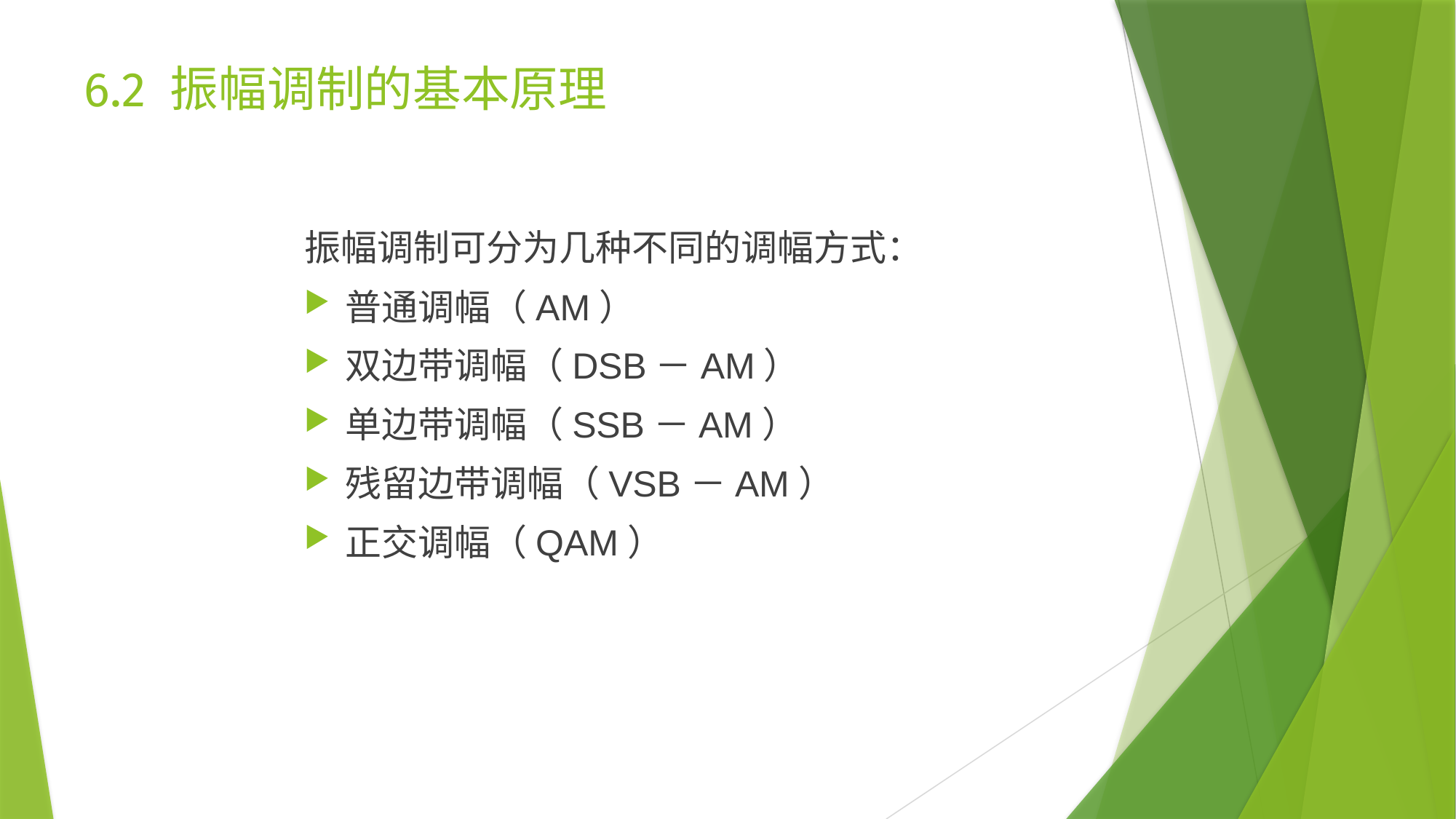

6.2 振幅调制的基本原理
振幅调制可分为几种不同的调幅方式：
普通调幅（AM）
双边带调幅（DSB－AM）
单边带调幅（SSB－AM）
残留边带调幅（VSB－AM）
正交调幅（QAM）